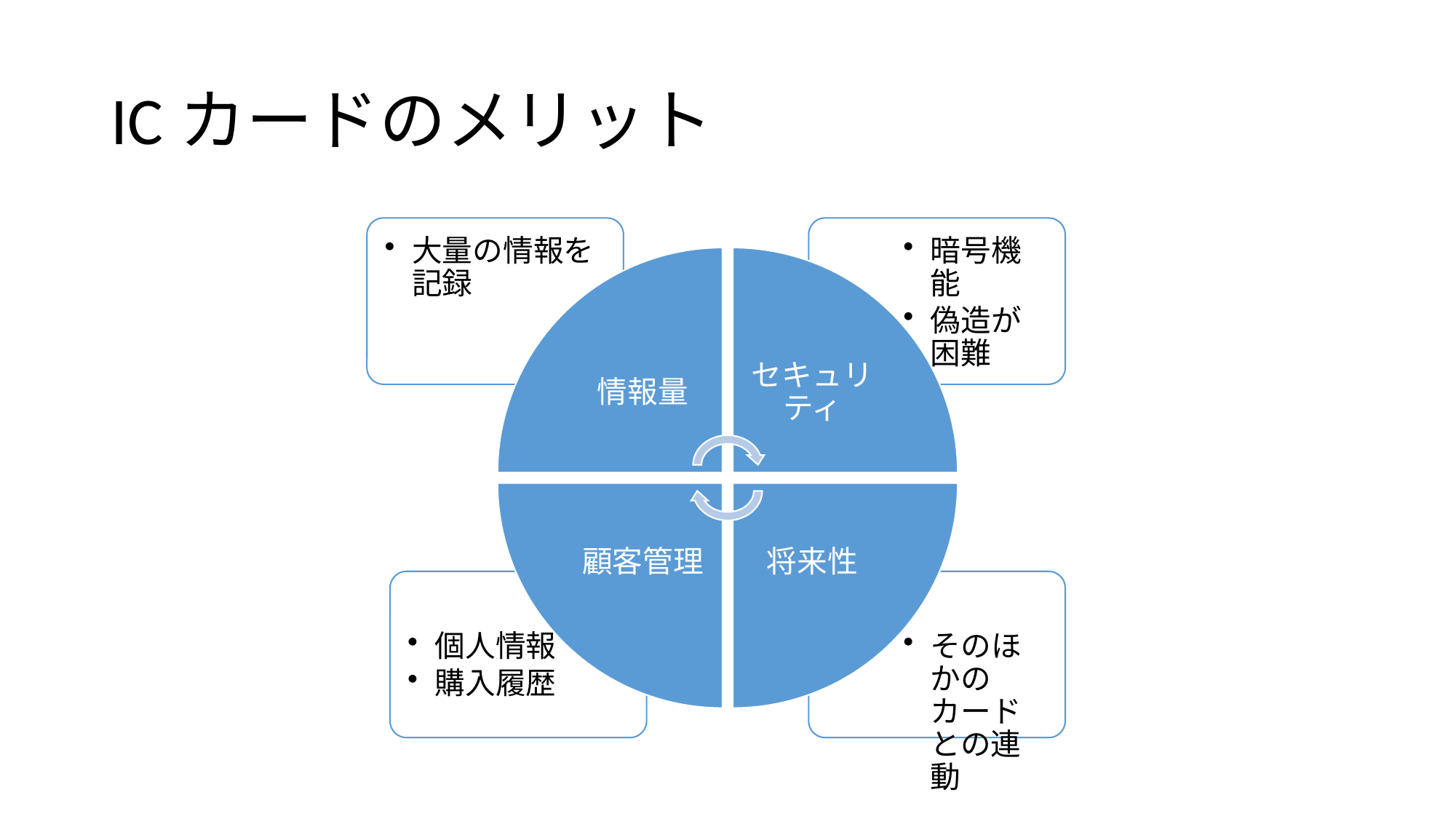

# ICカードのメリット
そのほかのカードとの連動
個人情報
購入履歴
暗号機能
偽造が困難
大量の情報を記録
情報量
セキュリティ
将来性
顧客管理